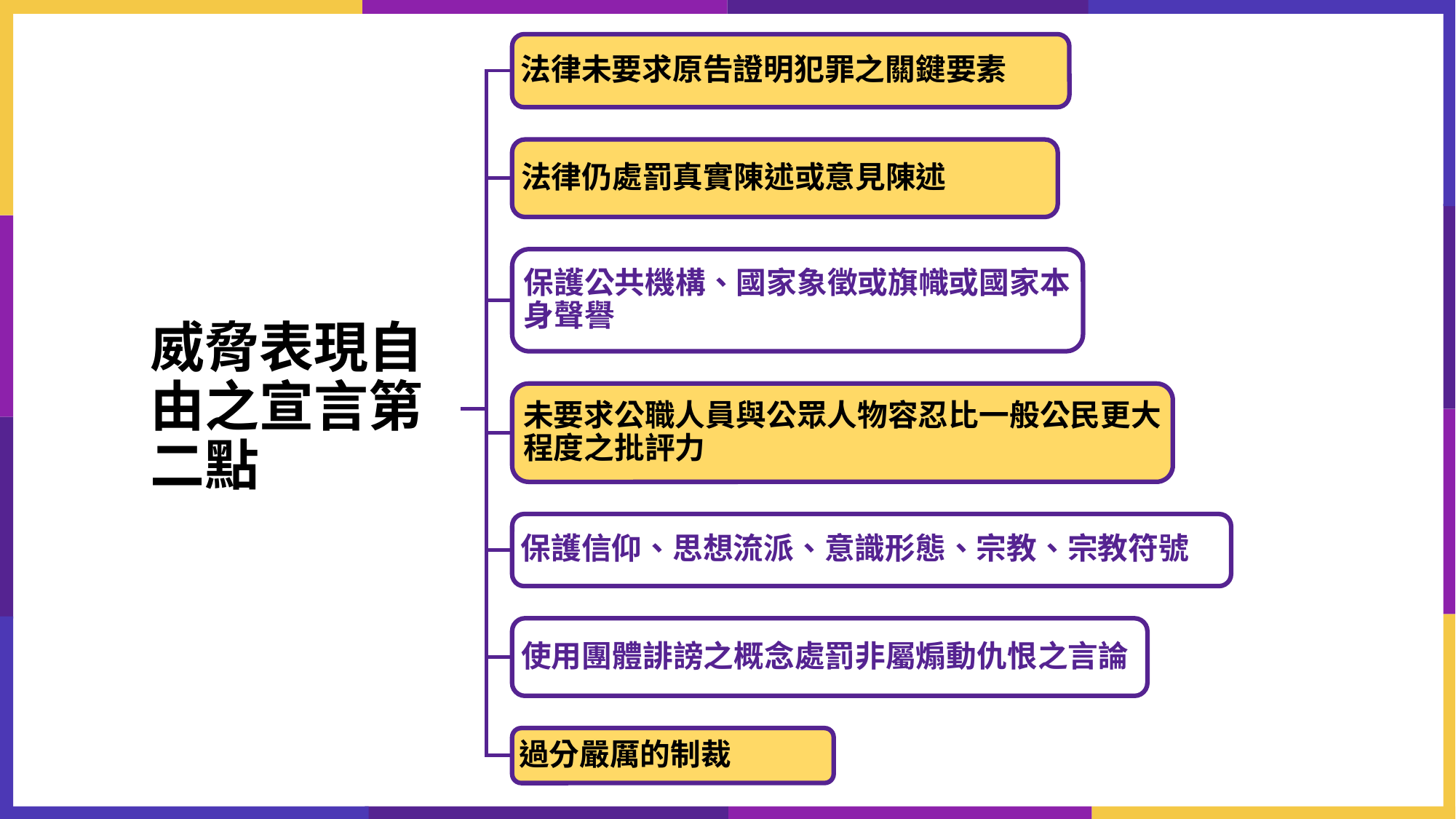

法律未要求原告證明犯罪之關鍵要素
法律仍處罰真實陳述或意見陳述
保護公共機構、國家象徵或旗幟或國家本身聲譽
未要求公職人員與公眾人物容忍比一般公民更大程度之批評力
保護信仰、思想流派、意識形態、宗教、宗教符號
使用團體誹謗之概念處罰非屬煽動仇恨之言論
過分嚴厲的制裁
# 威脅表現自由之宣言第二點